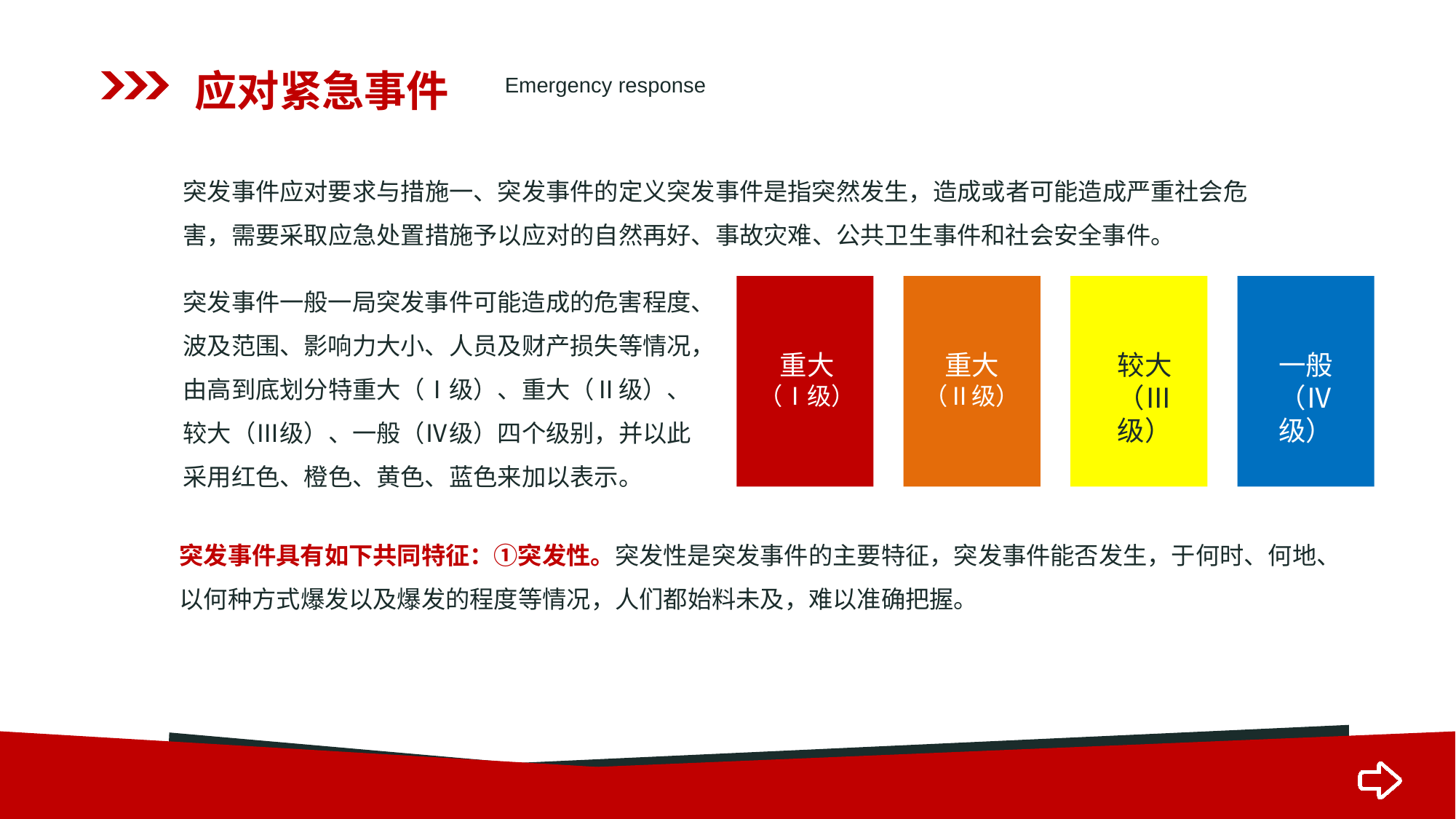

应对紧急事件
Emergency response

突发事件应对要求与措施一、突发事件的定义突发事件是指突然发生，造成或者可能造成严重社会危害，需要采取应急处置措施予以应对的自然再好、事故灾难、公共卫生事件和社会安全事件。
突发事件一般一局突发事件可能造成的危害程度、波及范围、影响力大小、人员及财产损失等情况，由高到底划分特重大（Ⅰ级）、重大（Ⅱ级）、较大（Ⅲ级）、一般（Ⅳ级）四个级别，并以此采用红色、橙色、黄色、蓝色来加以表示。

重大
（Ⅱ级）
重大（Ⅰ级）
较大（Ⅲ级）
一般（Ⅳ级）
突发事件具有如下共同特征：①突发性。突发性是突发事件的主要特征，突发事件能否发生，于何时、何地、以何种方式爆发以及爆发的程度等情况，人们都始料未及，难以准确把握。